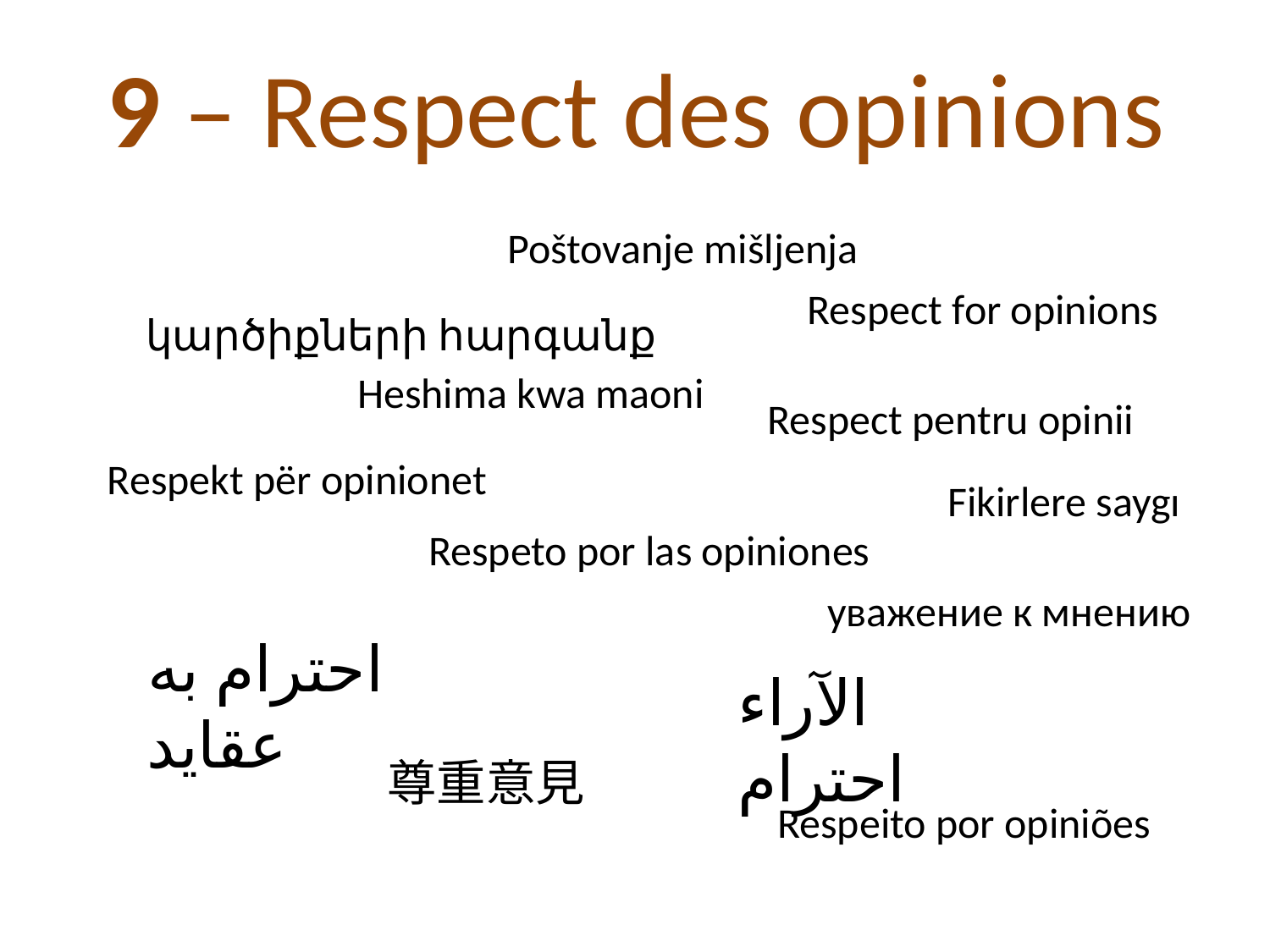

# 9 – Respect des opinions
Poštovanje mišljenja
Respect for opinions
կարծիքների հարգանք
Heshima kwa maoni
Respect pentru opinii
Respekt për opinionet
Fikirlere saygı
Respeto por las opiniones
уважение к мнению
احترام به عقاید
الآراء احترام
尊重意見
Respeito por opiniões